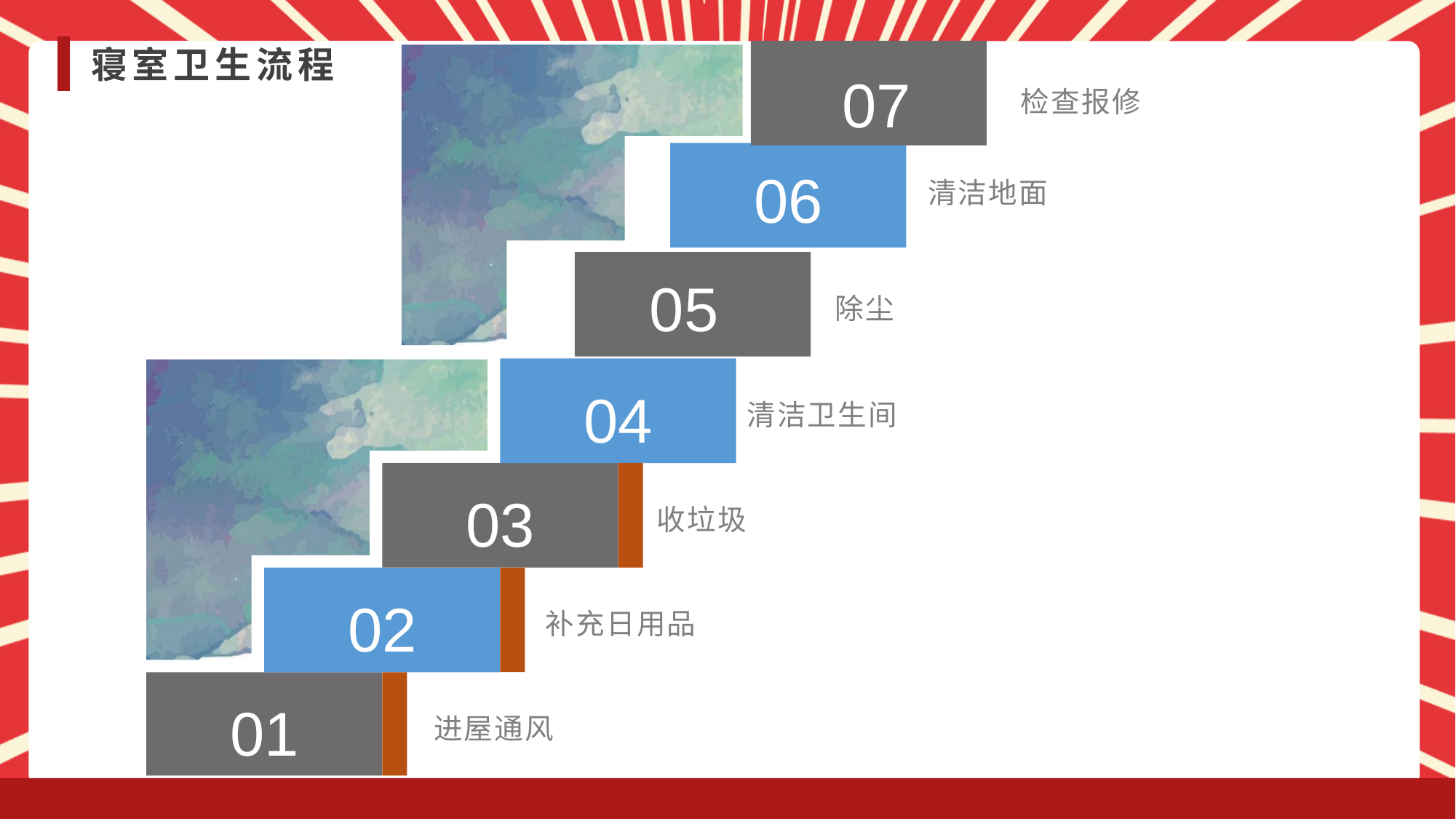

寝室卫生流程

07
检查报修
清洁地面
06

05

除尘

清洁卫生间

04

收垃圾
03

补充日用品
02
进屋通风

01